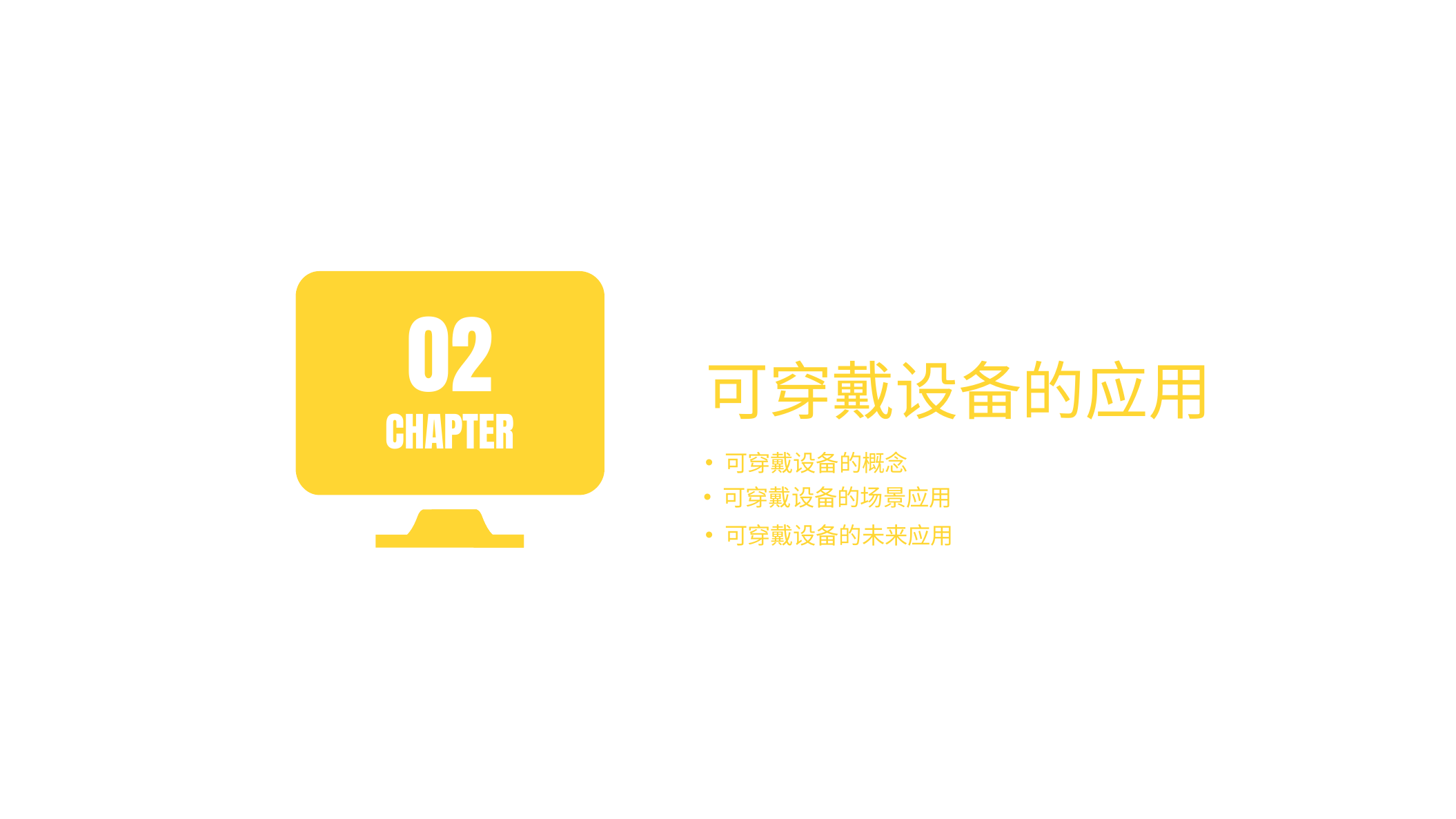

02
CHAPTER
可穿戴设备的应用
可穿戴设备的概念
可穿戴设备的场景应用
可穿戴设备的未来应用